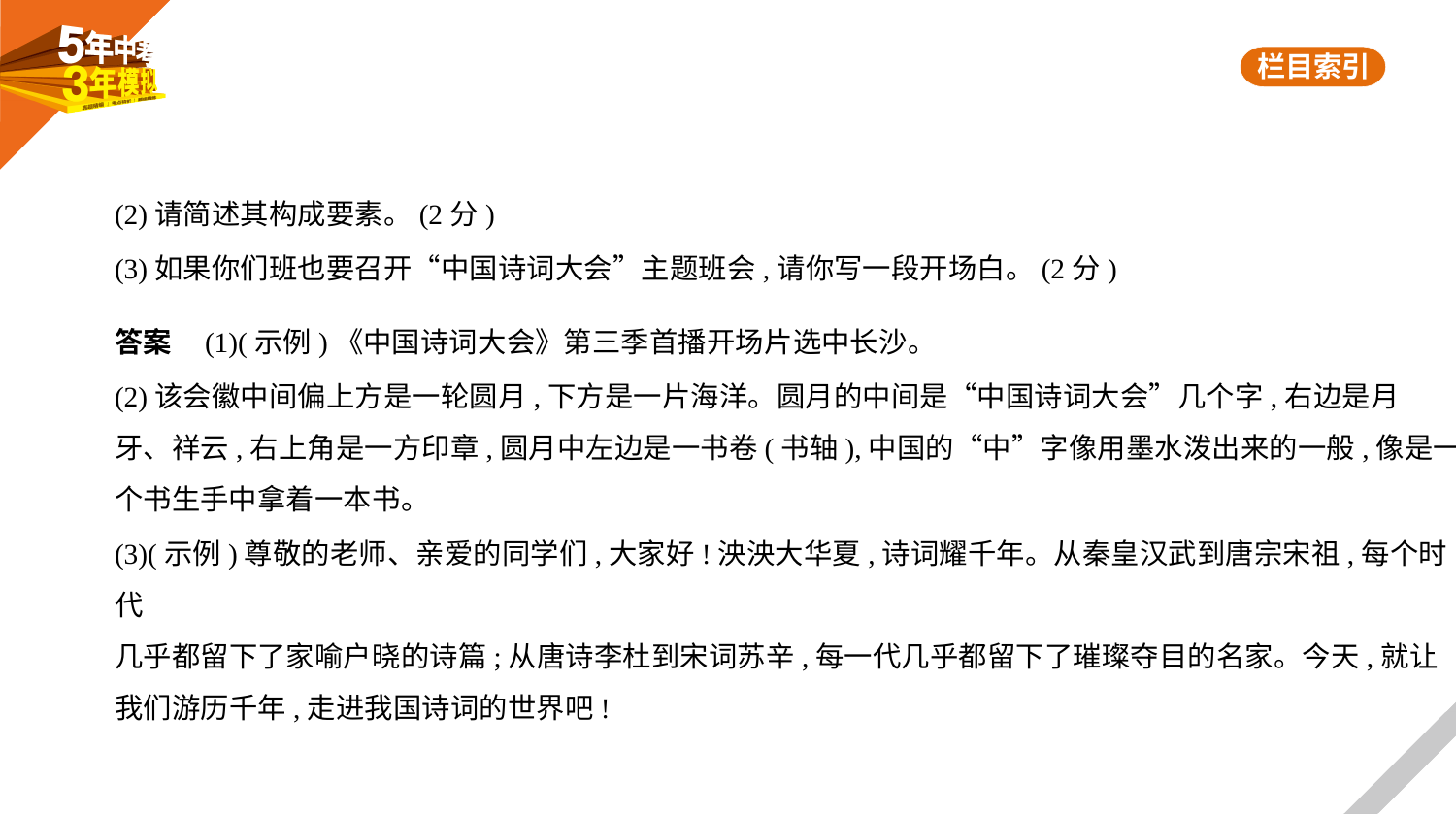

(2)请简述其构成要素。(2分)
(3)如果你们班也要召开“中国诗词大会”主题班会,请你写一段开场白。(2分)
答案    (1)(示例)《中国诗词大会》第三季首播开场片选中长沙。
(2)该会徽中间偏上方是一轮圆月,下方是一片海洋。圆月的中间是“中国诗词大会”几个字,右边是月
牙、祥云,右上角是一方印章,圆月中左边是一书卷(书轴),中国的“中”字像用墨水泼出来的一般,像是一
个书生手中拿着一本书。
(3)(示例)尊敬的老师、亲爱的同学们,大家好!泱泱大华夏,诗词耀千年。从秦皇汉武到唐宗宋祖,每个时代
几乎都留下了家喻户晓的诗篇;从唐诗李杜到宋词苏辛,每一代几乎都留下了璀璨夺目的名家。今天,就让
我们游历千年,走进我国诗词的世界吧!